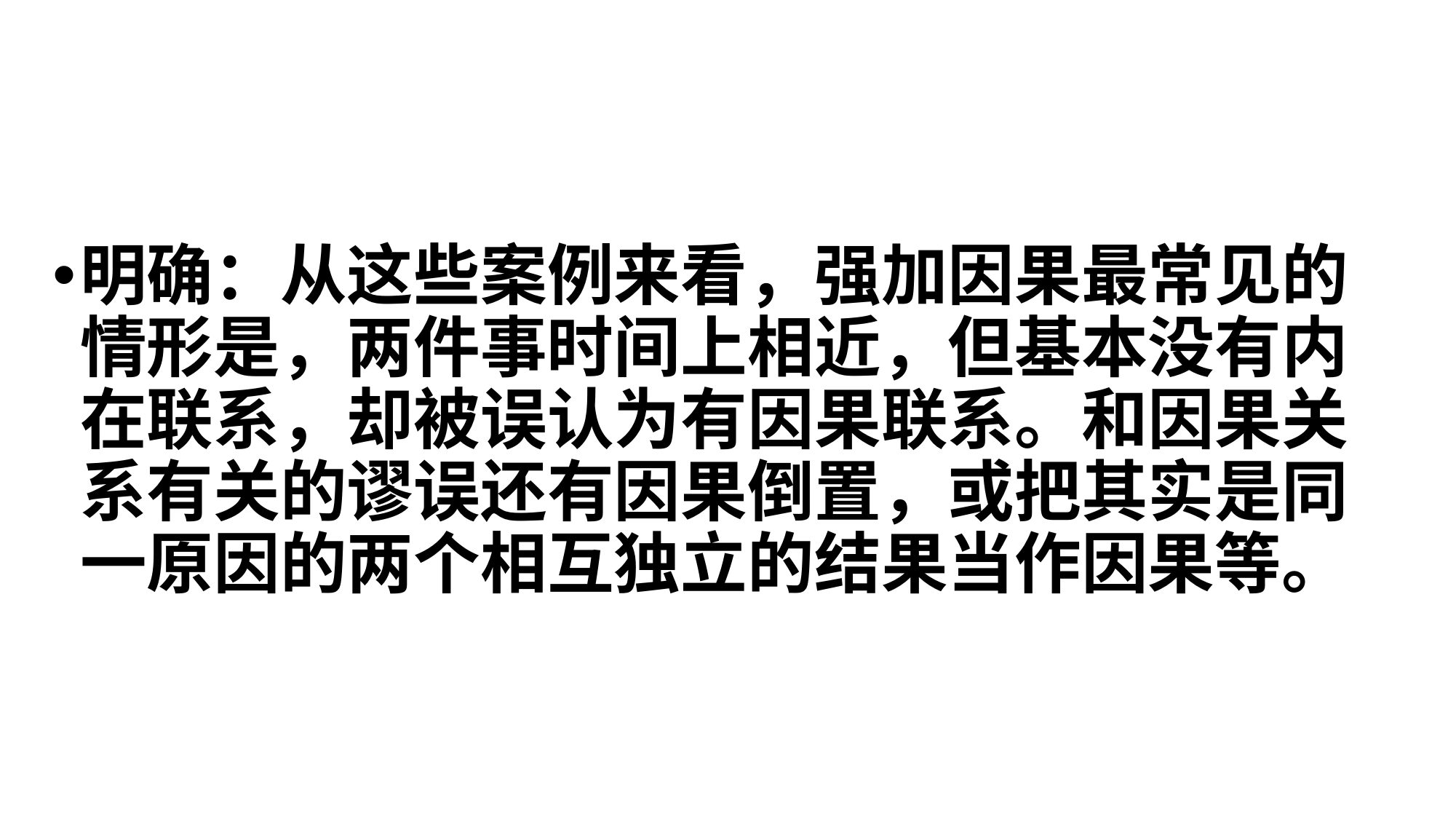

明确：从这些案例来看，强加因果最常见的情形是，两件事时间上相近，但基本没有内在联系，却被误认为有因果联系。和因果关系有关的谬误还有因果倒置，或把其实是同一原因的两个相互独立的结果当作因果等。